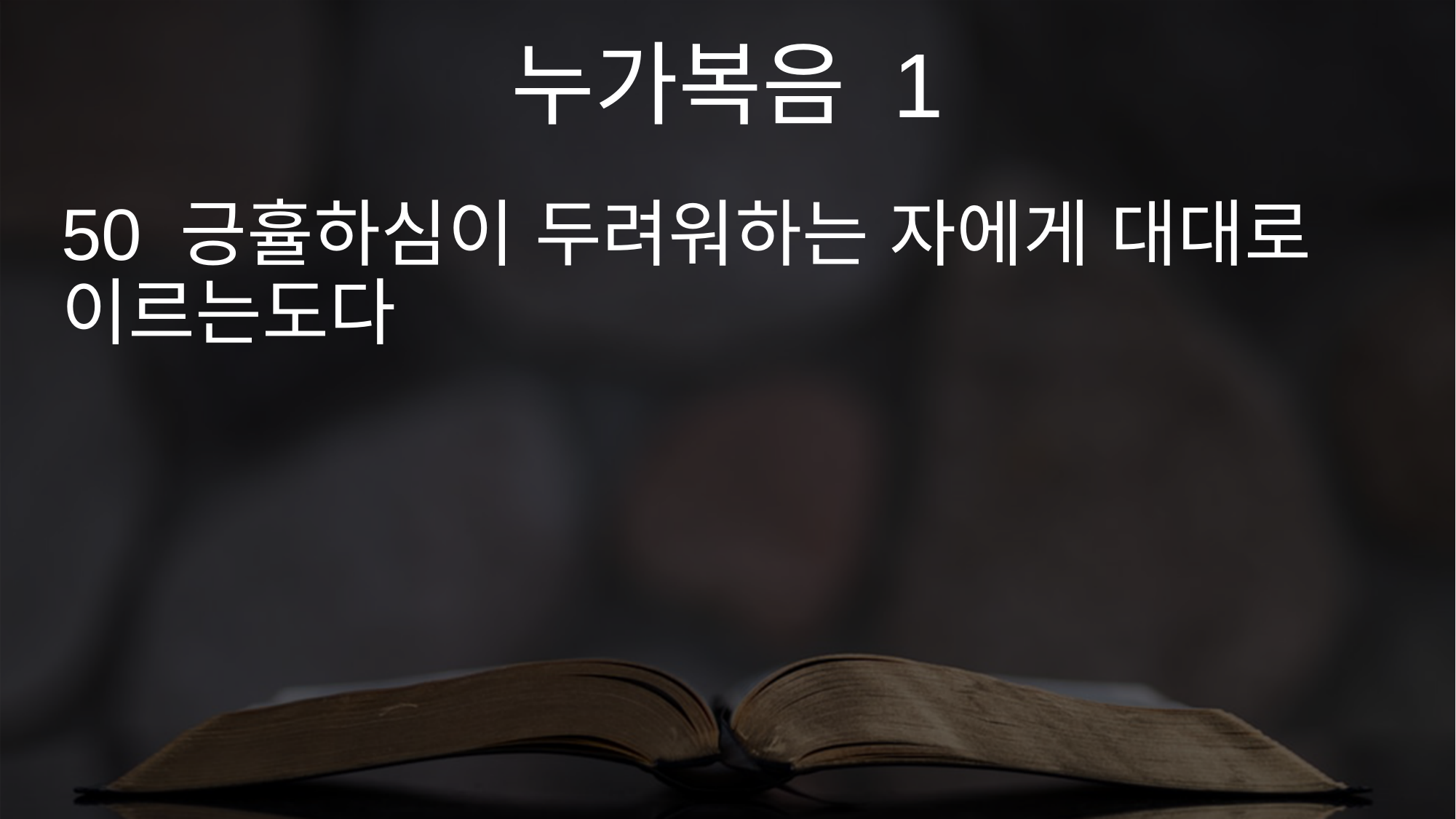

누가복음 1
50 긍휼하심이 두려워하는 자에게 대대로 이르는도다